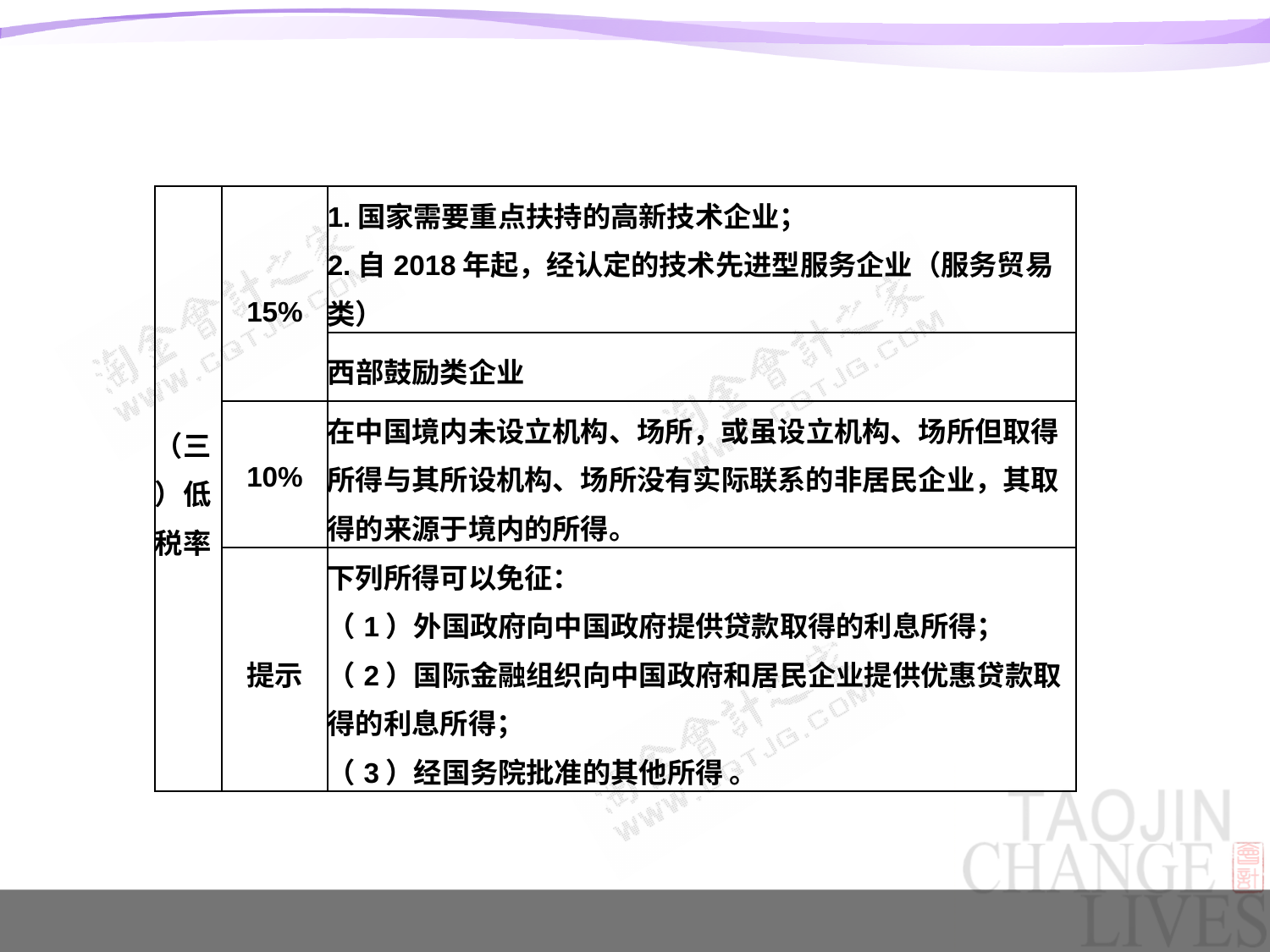

#
| （三）低税率 | 15% | 1.国家需要重点扶持的高新技术企业； 2.自2018年起，经认定的技术先进型服务企业（服务贸易类） |
| --- | --- | --- |
|  |  | 西部鼓励类企业 |
|  | 10% | 在中国境内未设立机构、场所，或虽设立机构、场所但取得所得与其所设机构、场所没有实际联系的非居民企业，其取得的来源于境内的所得。 |
|  | 提示 | 下列所得可以免征： （1）外国政府向中国政府提供贷款取得的利息所得； （2）国际金融组织向中国政府和居民企业提供优惠贷款取得的利息所得； （3）经国务院批准的其他所得 。 |